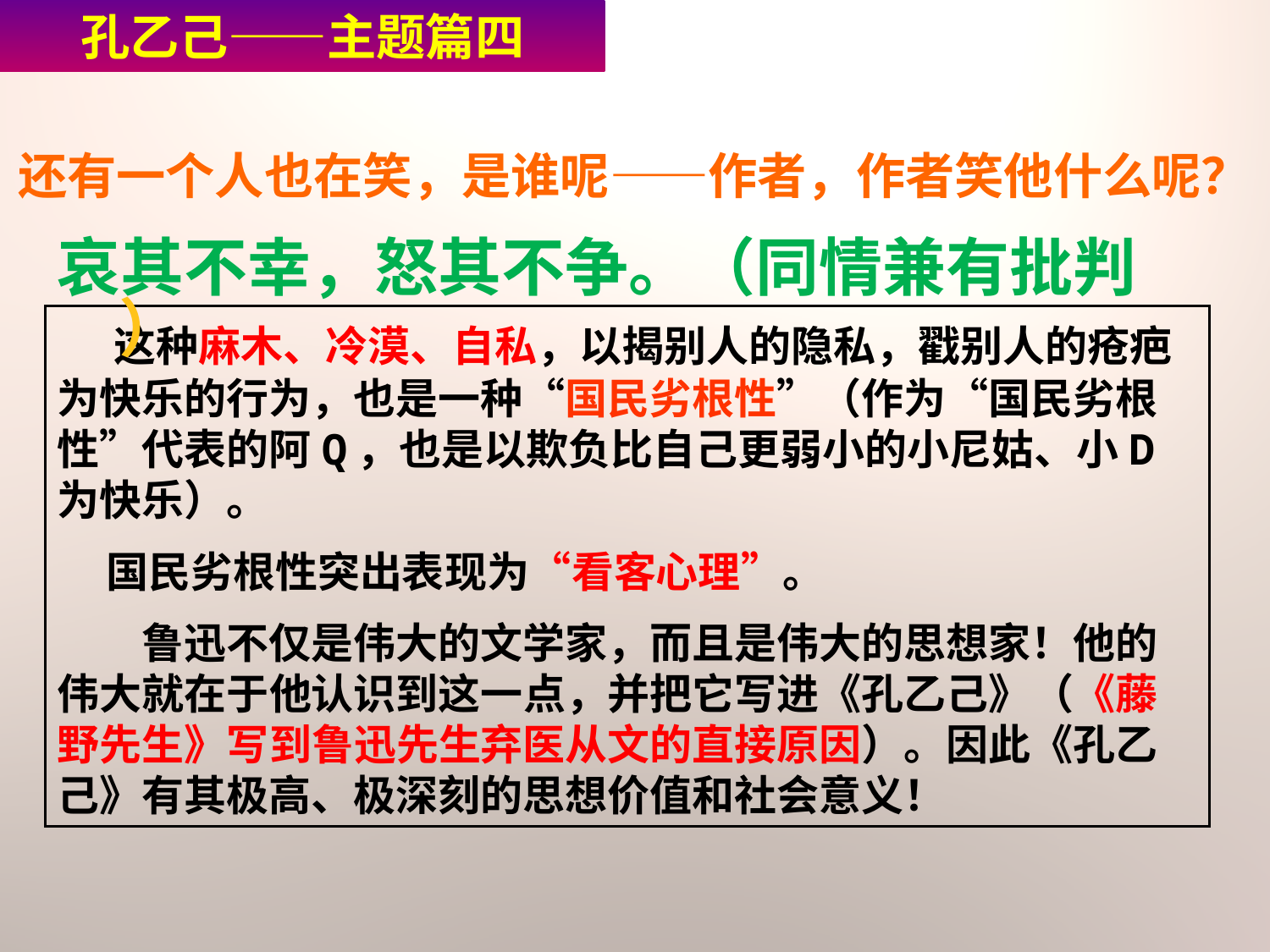

孔乙己——主题篇四
还有一个人也在笑，是谁呢——作者，作者笑他什么呢？

哀其不幸，怒其不争。（同情兼有批判 ）
    这种麻木、冷漠、自私，以揭别人的隐私，戳别人的疮疤为快乐的行为，也是一种“国民劣根性”（作为“国民劣根性”代表的阿Q，也是以欺负比自己更弱小的小尼姑、小D为快乐）。
    国民劣根性突出表现为“看客心理”。
　　鲁迅不仅是伟大的文学家，而且是伟大的思想家！他的伟大就在于他认识到这一点，并把它写进《孔乙己》（《藤野先生》写到鲁迅先生弃医从文的直接原因）。因此《孔乙己》有其极高、极深刻的思想价值和社会意义！